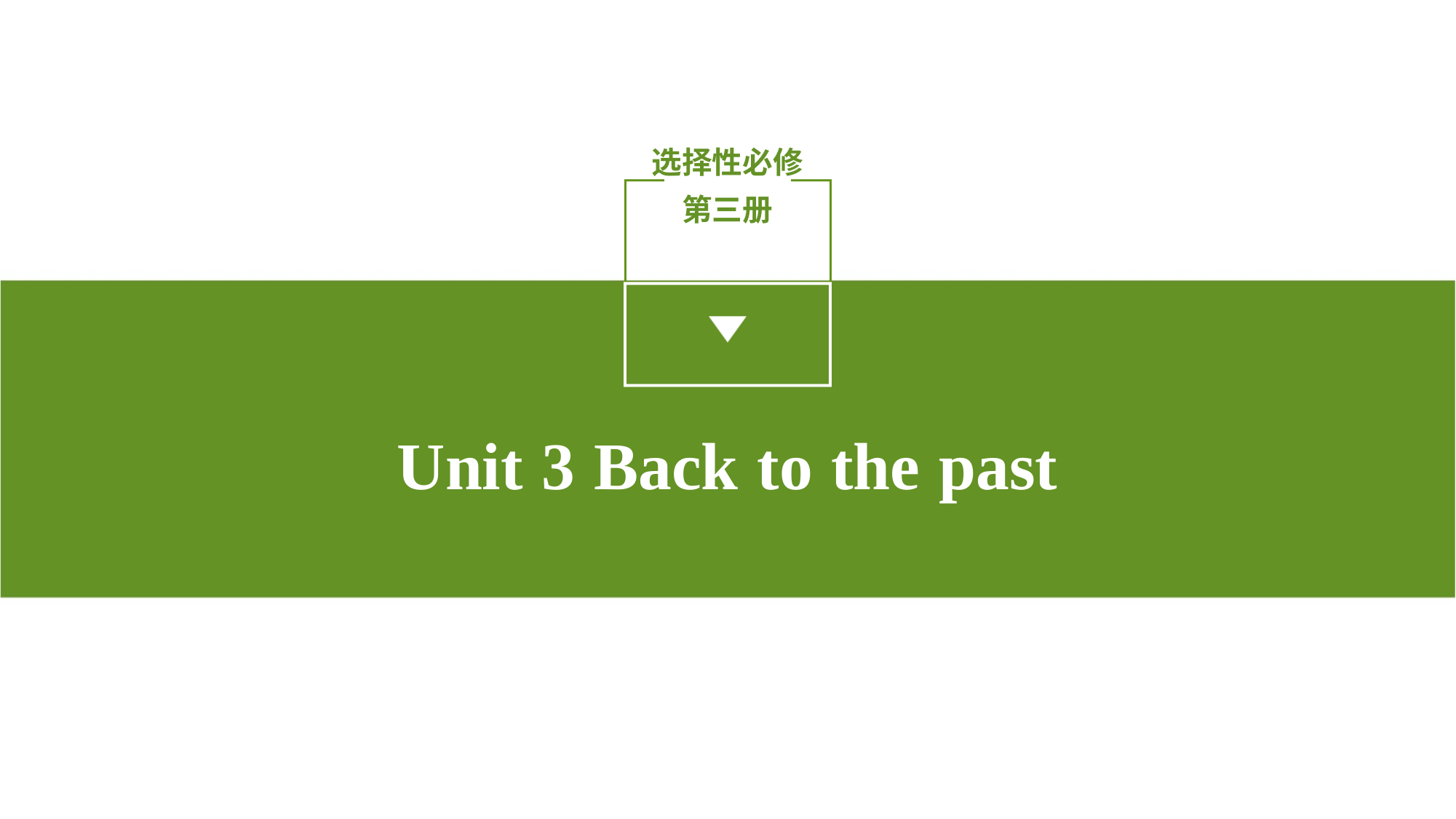

选择性必修第三册
Unit 3 Back to the past